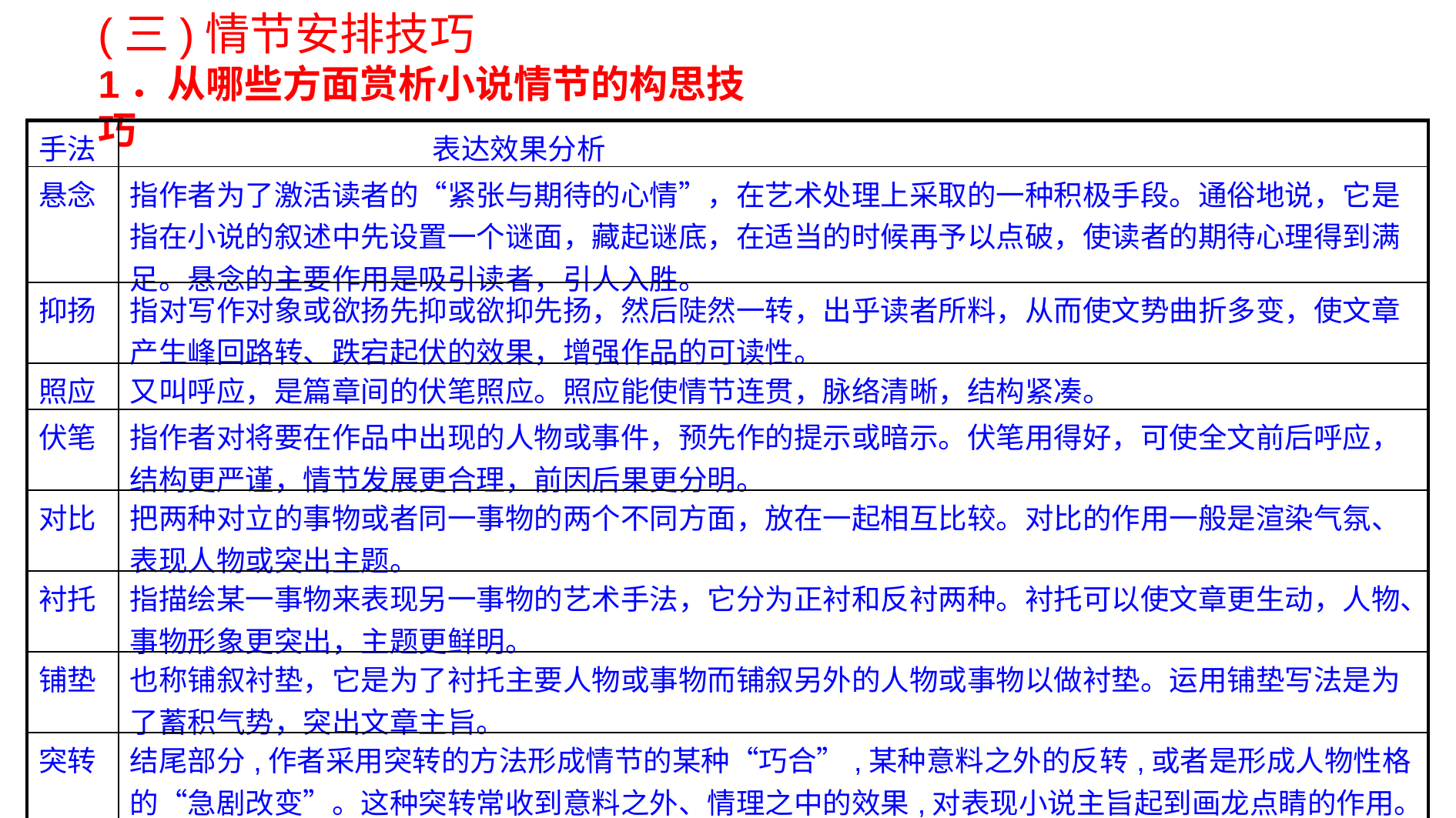

(三)情节安排技巧
1．从哪些方面赏析小说情节的构思技巧
| 手法 | 表达效果分析 |
| --- | --- |
| 悬念 | 指作者为了激活读者的“紧张与期待的心情”，在艺术处理上采取的一种积极手段。通俗地说，它是指在小说的叙述中先设置一个谜面，藏起谜底，在适当的时候再予以点破，使读者的期待心理得到满足。悬念的主要作用是吸引读者，引人入胜。 |
| 抑扬 | 指对写作对象或欲扬先抑或欲抑先扬，然后陡然一转，出乎读者所料，从而使文势曲折多变，使文章产生峰回路转、跌宕起伏的效果，增强作品的可读性。 |
| 照应 | 又叫呼应，是篇章间的伏笔照应。照应能使情节连贯，脉络清晰，结构紧凑。 |
| 伏笔 | 指作者对将要在作品中出现的人物或事件，预先作的提示或暗示。伏笔用得好，可使全文前后呼应，结构更严谨，情节发展更合理，前因后果更分明。 |
| 对比 | 把两种对立的事物或者同一事物的两个不同方面，放在一起相互比较。对比的作用一般是渲染气氛、表现人物或突出主题。 |
| 衬托 | 指描绘某一事物来表现另一事物的艺术手法，它分为正衬和反衬两种。衬托可以使文章更生动，人物、事物形象更突出，主题更鲜明。 |
| 铺垫 | 也称铺叙衬垫，它是为了衬托主要人物或事物而铺叙另外的人物或事物以做衬垫。运用铺垫写法是为了蓄积气势，突出文章主旨。 |
| 突转 | 结尾部分,作者采用突转的方法形成情节的某种“巧合”,某种意料之外的反转,或者是形成人物性格的“急剧改变”。这种突转常收到意料之外、情理之中的效果,对表现小说主旨起到画龙点睛的作用。 |